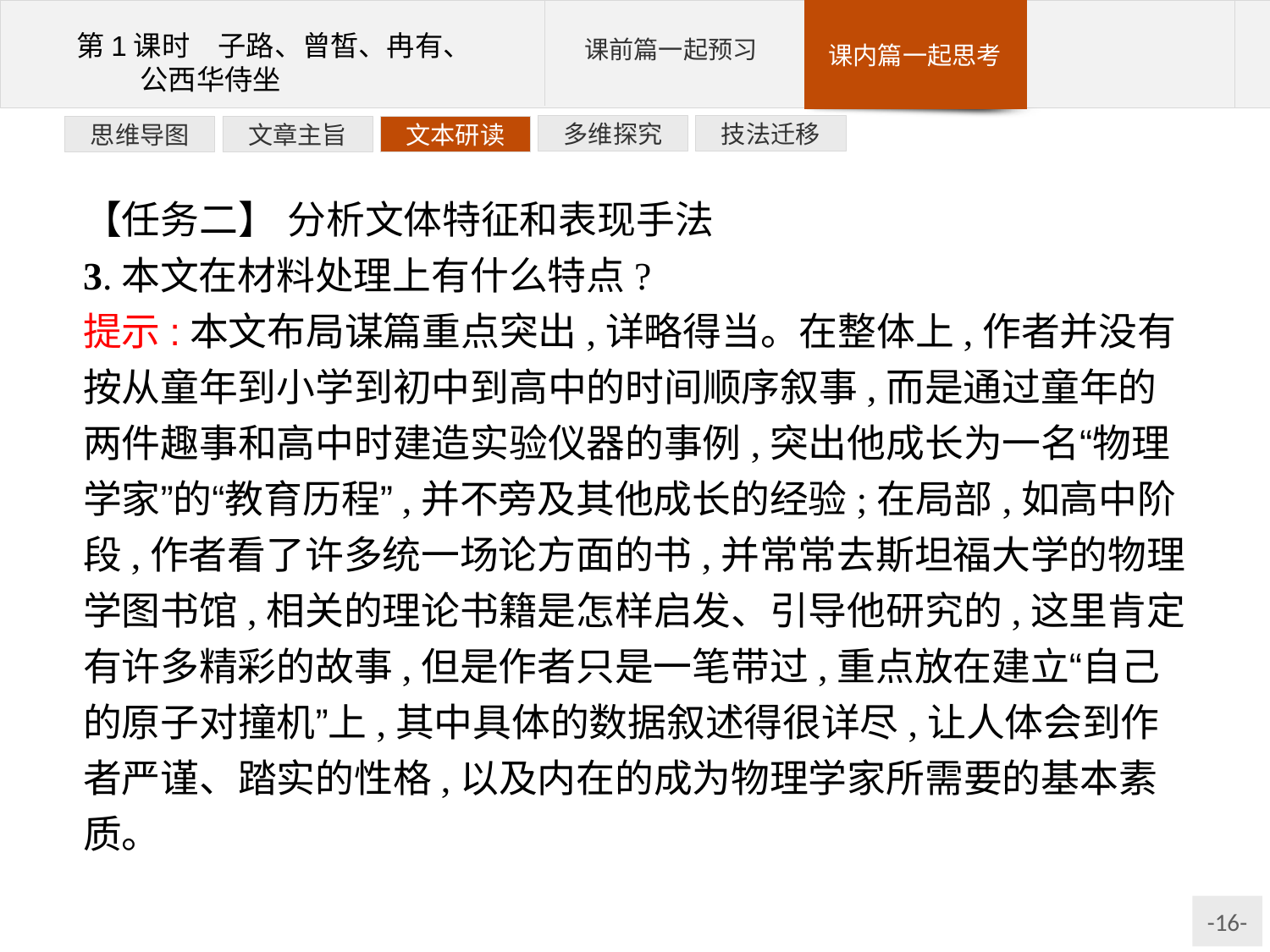

技法迁移
多维探究
文本研读
文章主旨
思维导图
【任务二】 分析文体特征和表现手法
3.本文在材料处理上有什么特点?
提示:本文布局谋篇重点突出,详略得当。在整体上,作者并没有按从童年到小学到初中到高中的时间顺序叙事,而是通过童年的两件趣事和高中时建造实验仪器的事例,突出他成长为一名“物理学家”的“教育历程”,并不旁及其他成长的经验;在局部,如高中阶段,作者看了许多统一场论方面的书,并常常去斯坦福大学的物理学图书馆,相关的理论书籍是怎样启发、引导他研究的,这里肯定有许多精彩的故事,但是作者只是一笔带过,重点放在建立“自己的原子对撞机”上,其中具体的数据叙述得很详尽,让人体会到作者严谨、踏实的性格,以及内在的成为物理学家所需要的基本素质。